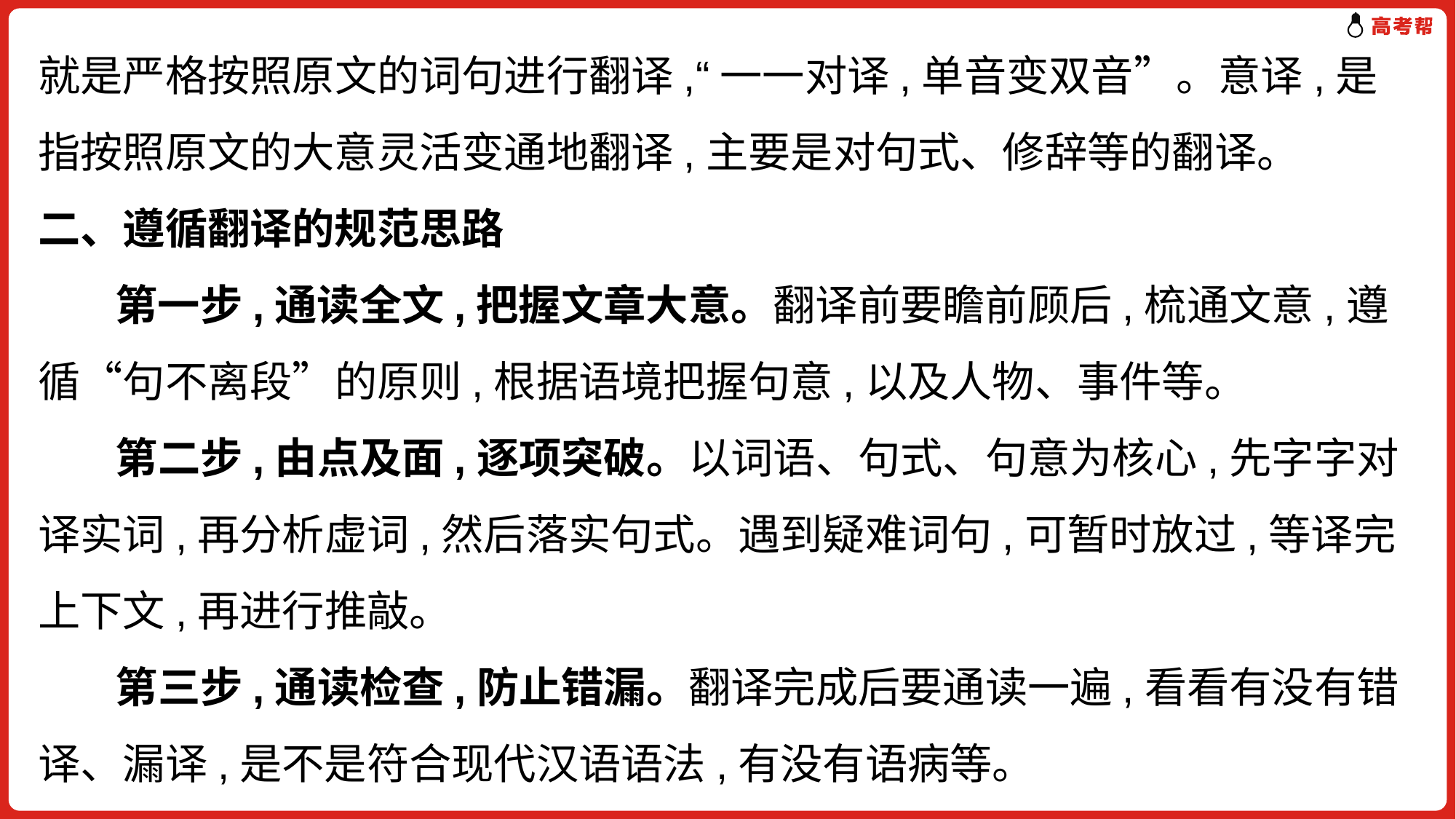

就是严格按照原文的词句进行翻译,“一一对译,单音变双音”。意译,是指按照原文的大意灵活变通地翻译,主要是对句式、修辞等的翻译。
二、遵循翻译的规范思路
       第一步,通读全文,把握文章大意。翻译前要瞻前顾后,梳通文意,遵循“句不离段”的原则,根据语境把握句意,以及人物、事件等。
       第二步,由点及面,逐项突破。以词语、句式、句意为核心,先字字对译实词,再分析虚词,然后落实句式。遇到疑难词句,可暂时放过,等译完上下文,再进行推敲。
       第三步,通读检查,防止错漏。翻译完成后要通读一遍,看看有没有错译、漏译,是不是符合现代汉语语法,有没有语病等。